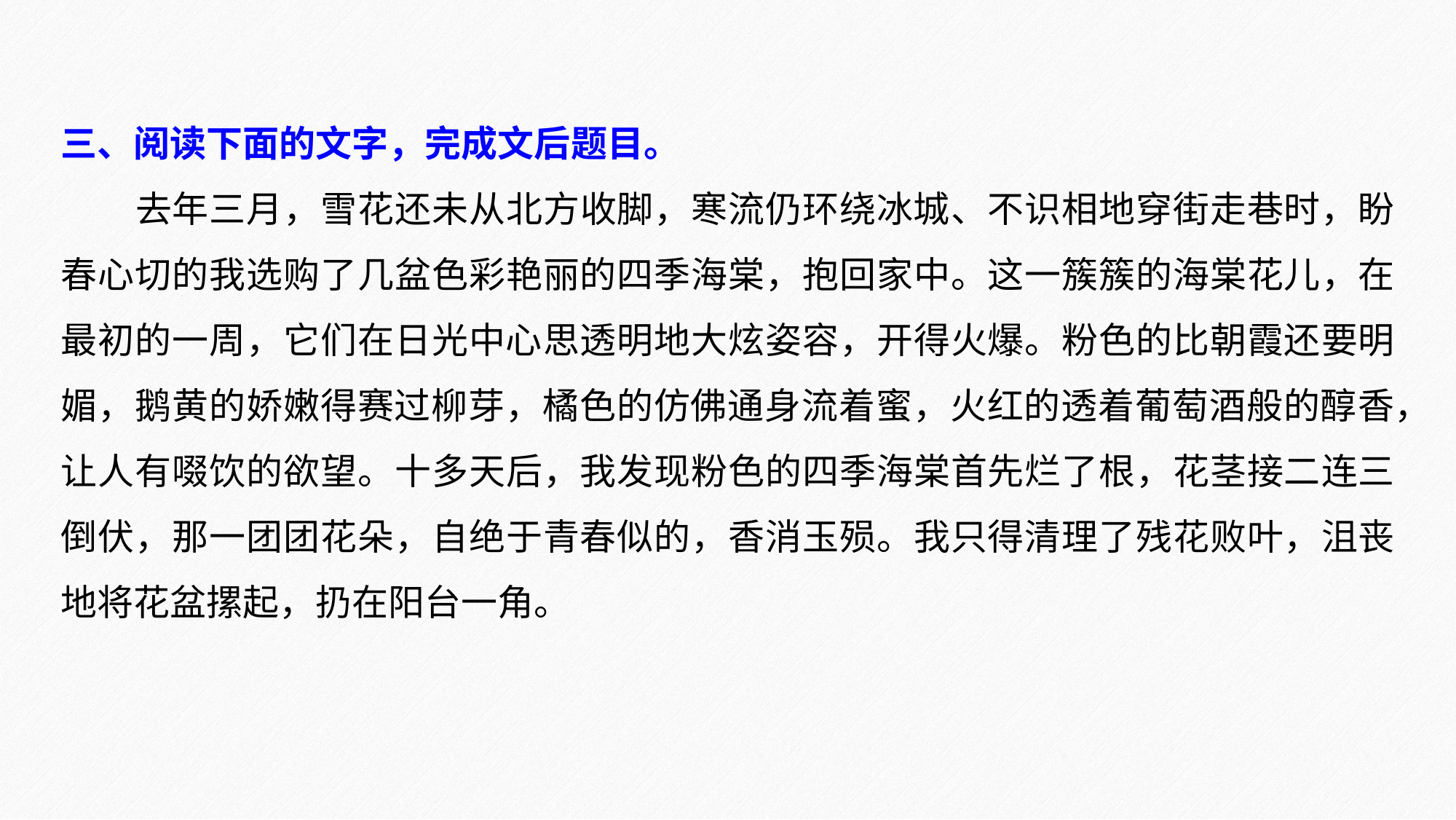

三、阅读下面的文字，完成文后题目。
去年三月，雪花还未从北方收脚，寒流仍环绕冰城、不识相地穿街走巷时，盼春心切的我选购了几盆色彩艳丽的四季海棠，抱回家中。这一簇簇的海棠花儿，在最初的一周，它们在日光中心思透明地大炫姿容，开得火爆。粉色的比朝霞还要明媚，鹅黄的娇嫩得赛过柳芽，橘色的仿佛通身流着蜜，火红的透着葡萄酒般的醇香，让人有啜饮的欲望。十多天后，我发现粉色的四季海棠首先烂了根，花茎接二连三倒伏，那一团团花朵，自绝于青春似的，香消玉殒。我只得清理了残花败叶，沮丧地将花盆摞起，扔在阳台一角。